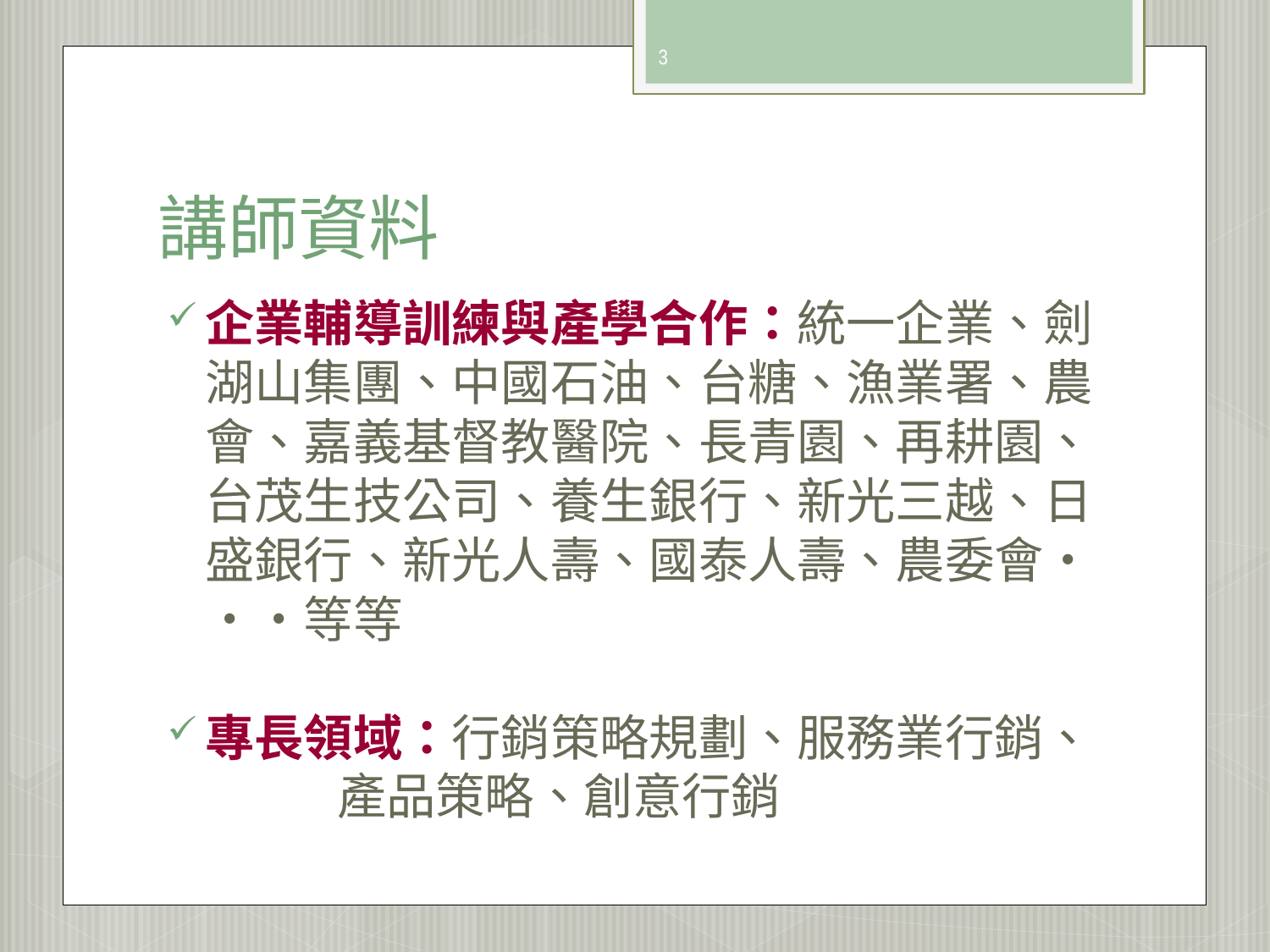

3
# 講師資料
企業輔導訓練與產學合作：統一企業、劍湖山集團、中國石油、台糖、漁業署、農會、嘉義基督教醫院、長青園、再耕園、台茂生技公司、養生銀行、新光三越、日盛銀行、新光人壽、國泰人壽、農委會‧‧‧等等

專長領域：行銷策略規劃、服務業行銷、                產品策略、創意行銷